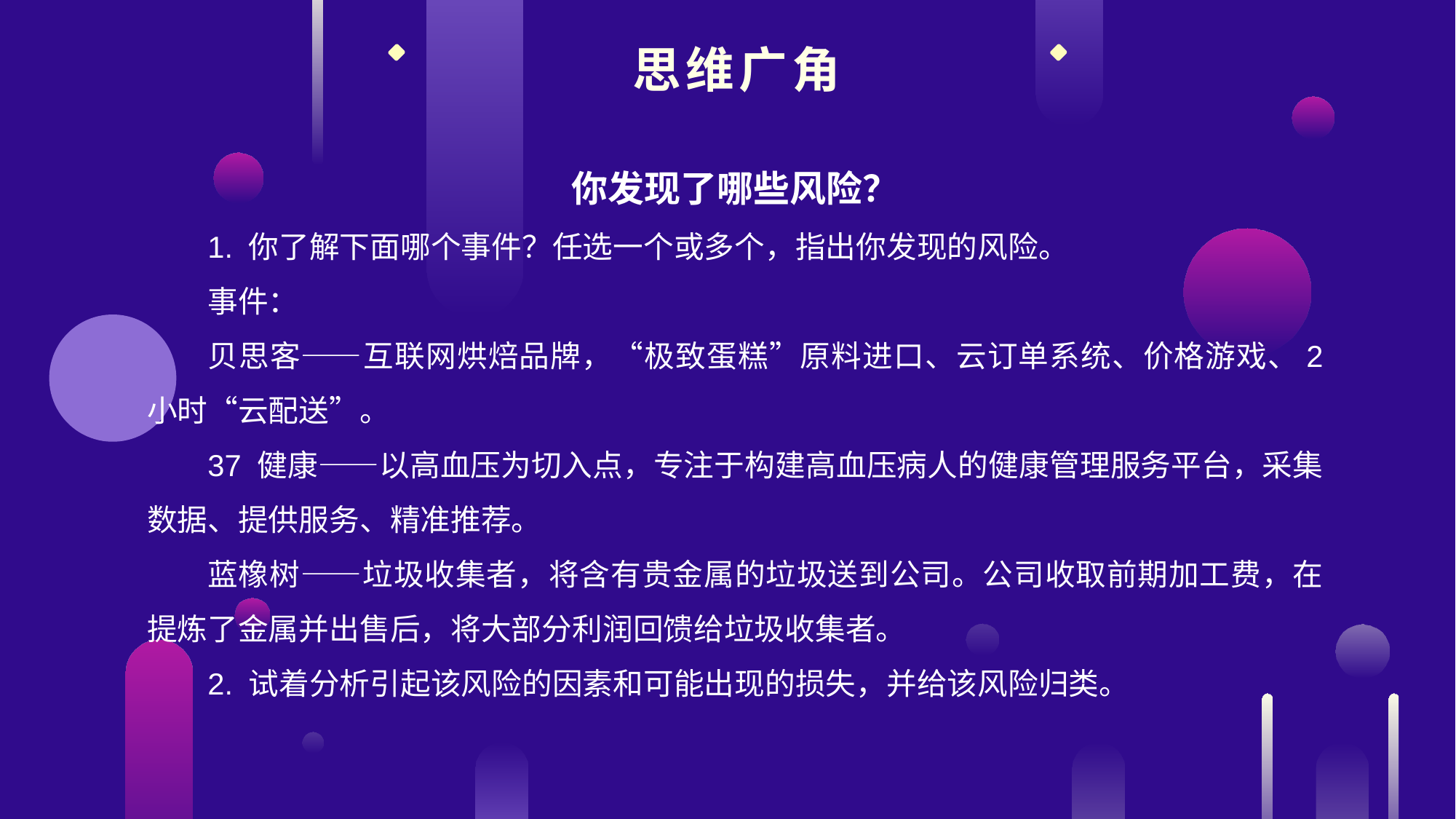

思维广角

你发现了哪些风险？
1. 你了解下面哪个事件？任选一个或多个，指出你发现的风险。
事件：
贝思客——互联网烘焙品牌，“极致蛋糕”原料进口、云订单系统、价格游戏、2 小时“云配送”。
37 健康——以高血压为切入点，专注于构建高血压病人的健康管理服务平台，采集数据、提供服务、精准推荐。
蓝橡树——垃圾收集者，将含有贵金属的垃圾送到公司。公司收取前期加工费，在提炼了金属并出售后，将大部分利润回馈给垃圾收集者。
2. 试着分析引起该风险的因素和可能出现的损失，并给该风险归类。